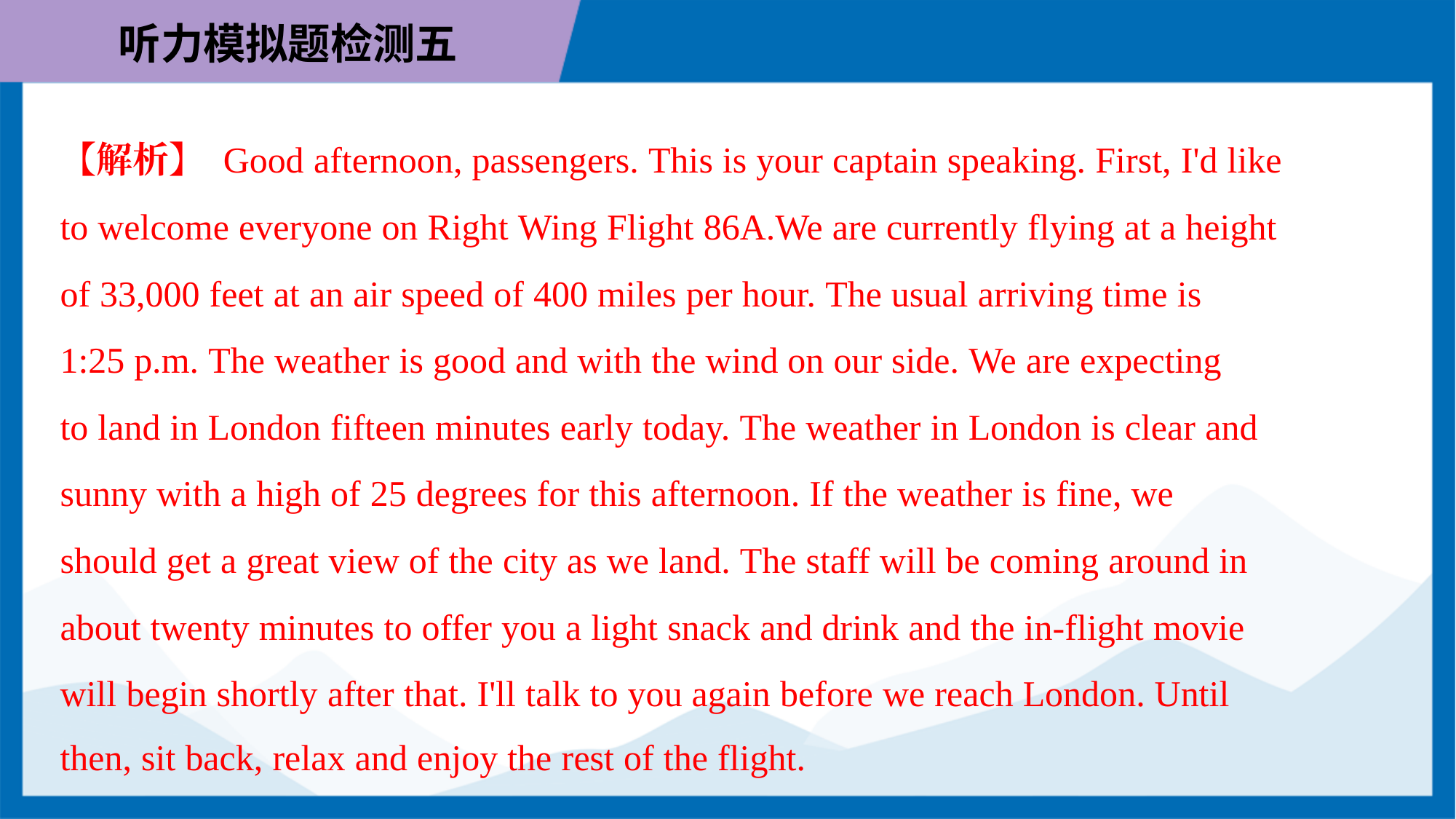

【解析】 Good afternoon, passengers. This is your captain speaking. First, I'd like
to welcome everyone on Right Wing Flight 86A.We are currently flying at a height
of 33,000 feet at an air speed of 400 miles per hour. The usual arriving time is
1:25 p.m. The weather is good and with the wind on our side. We are expecting
to land in London fifteen minutes early today. The weather in London is clear and
sunny with a high of 25 degrees for this afternoon. If the weather is fine, we
should get a great view of the city as we land. The staff will be coming around in
about twenty minutes to offer you a light snack and drink and the in-flight movie
will begin shortly after that. I'll talk to you again before we reach London. Until
then, sit back, relax and enjoy the rest of the flight.